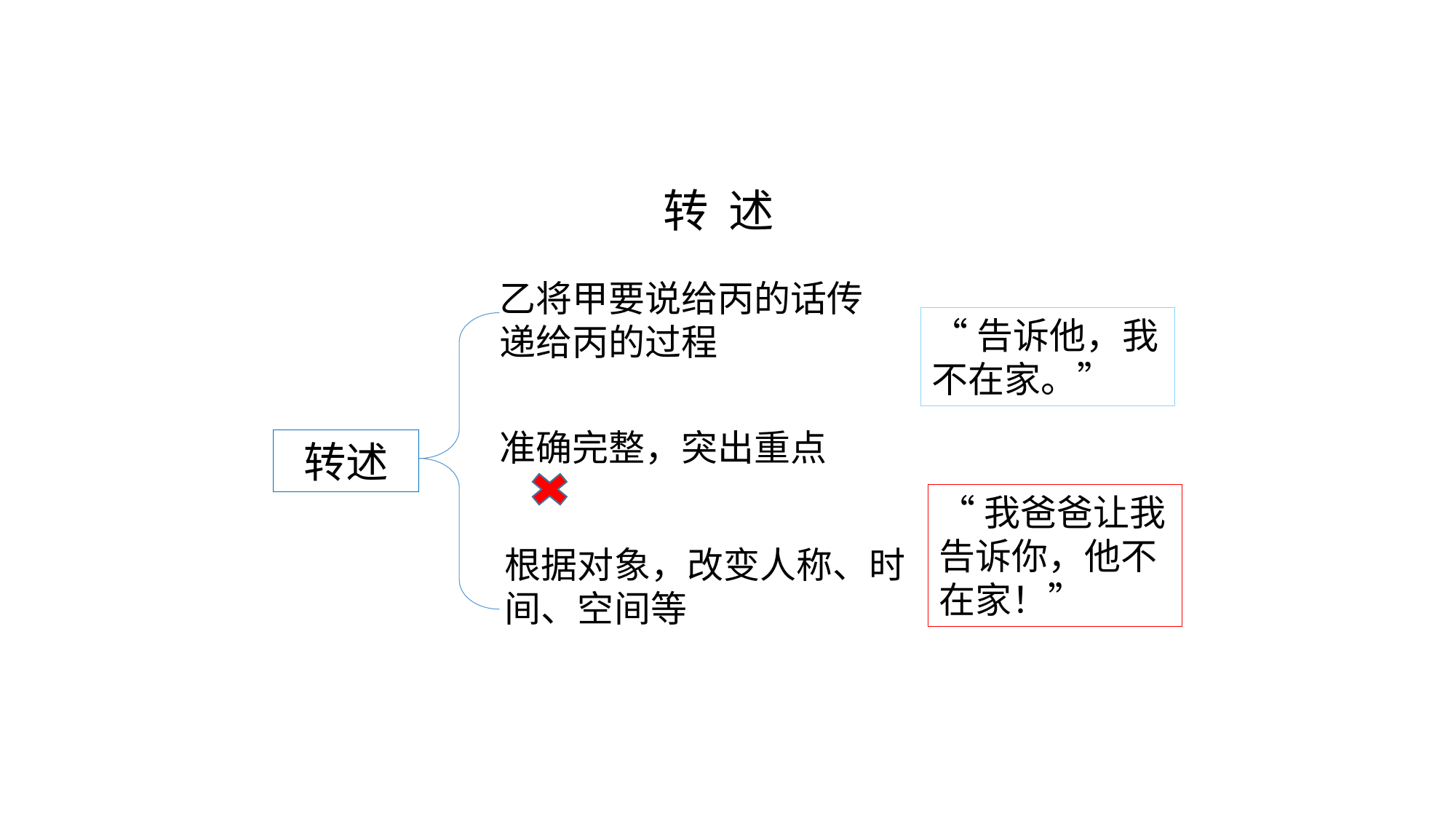

# 转  述
乙将甲要说给丙的话传递给丙的过程
“告诉他，我不在家。”

准确完整，突出重点
转述

“我爸爸让我告诉你，他不在家！”
根据对象，改变人称、时间、空间等